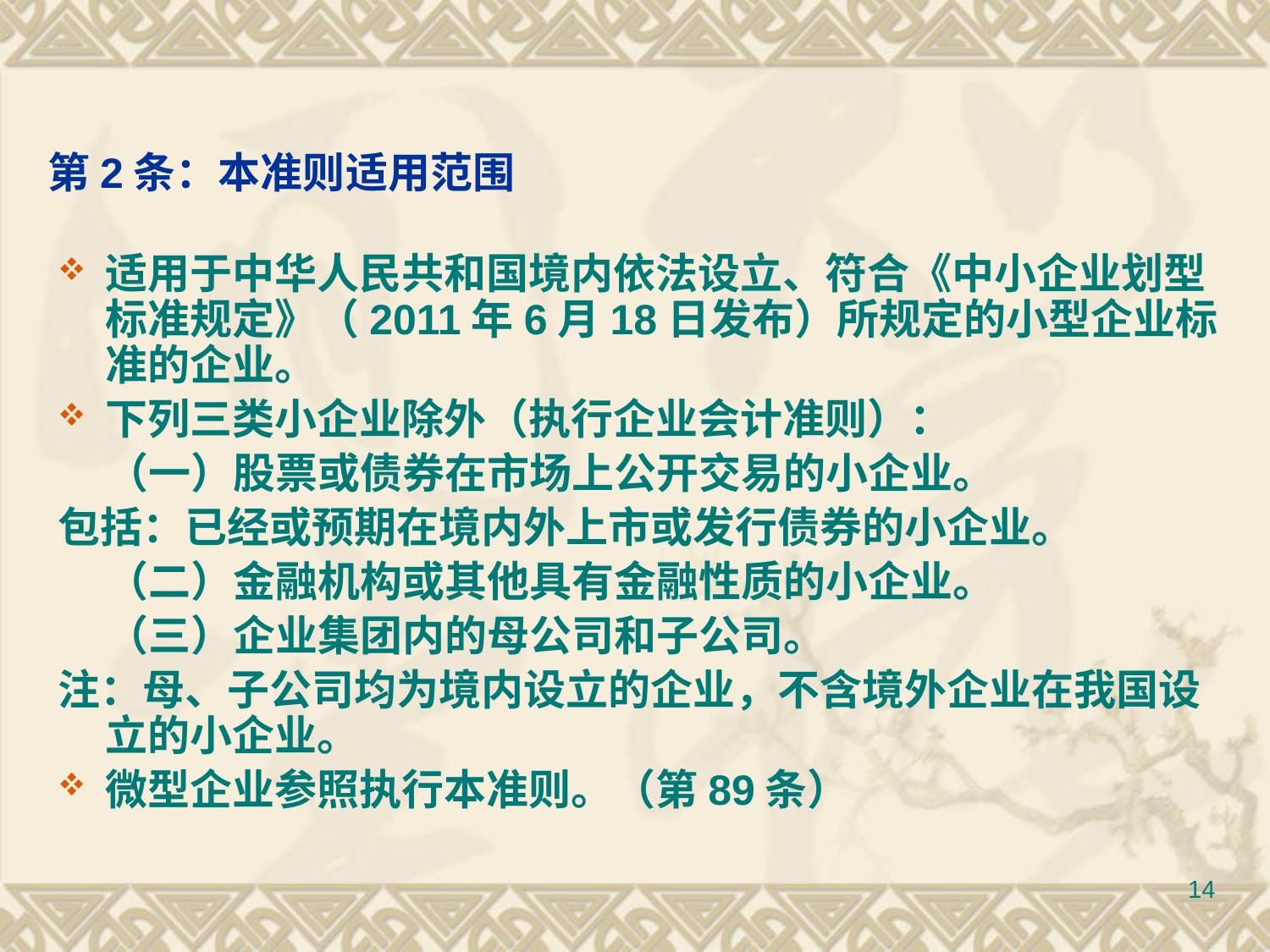

# 第2条：本准则适用范围
适用于中华人民共和国境内依法设立、符合《中小企业划型标准规定》（2011年6月18日发布）所规定的小型企业标准的企业。
下列三类小企业除外（执行企业会计准则）：
    （一）股票或债券在市场上公开交易的小企业。
包括：已经或预期在境内外上市或发行债券的小企业。
    （二）金融机构或其他具有金融性质的小企业。
    （三）企业集团内的母公司和子公司。
注：母、子公司均为境内设立的企业，不含境外企业在我国设立的小企业。
微型企业参照执行本准则。（第89条）
14